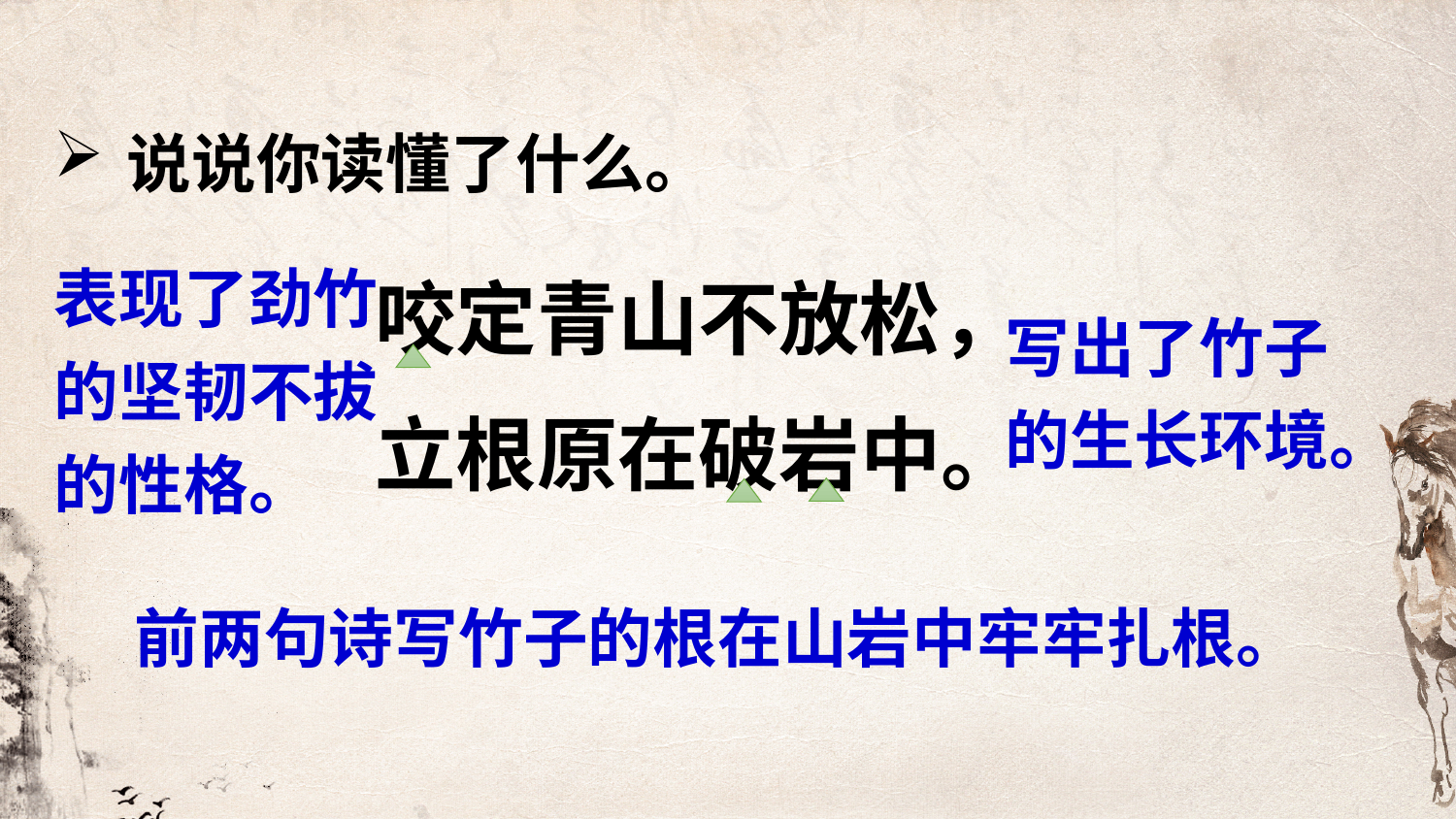

说说你读懂了什么。
咬定青山不放松，
立根原在破岩中。
表现了劲竹的坚韧不拔的性格。
写出了竹子的生长环境。

前两句诗写竹子的根在山岩中牢牢扎根。